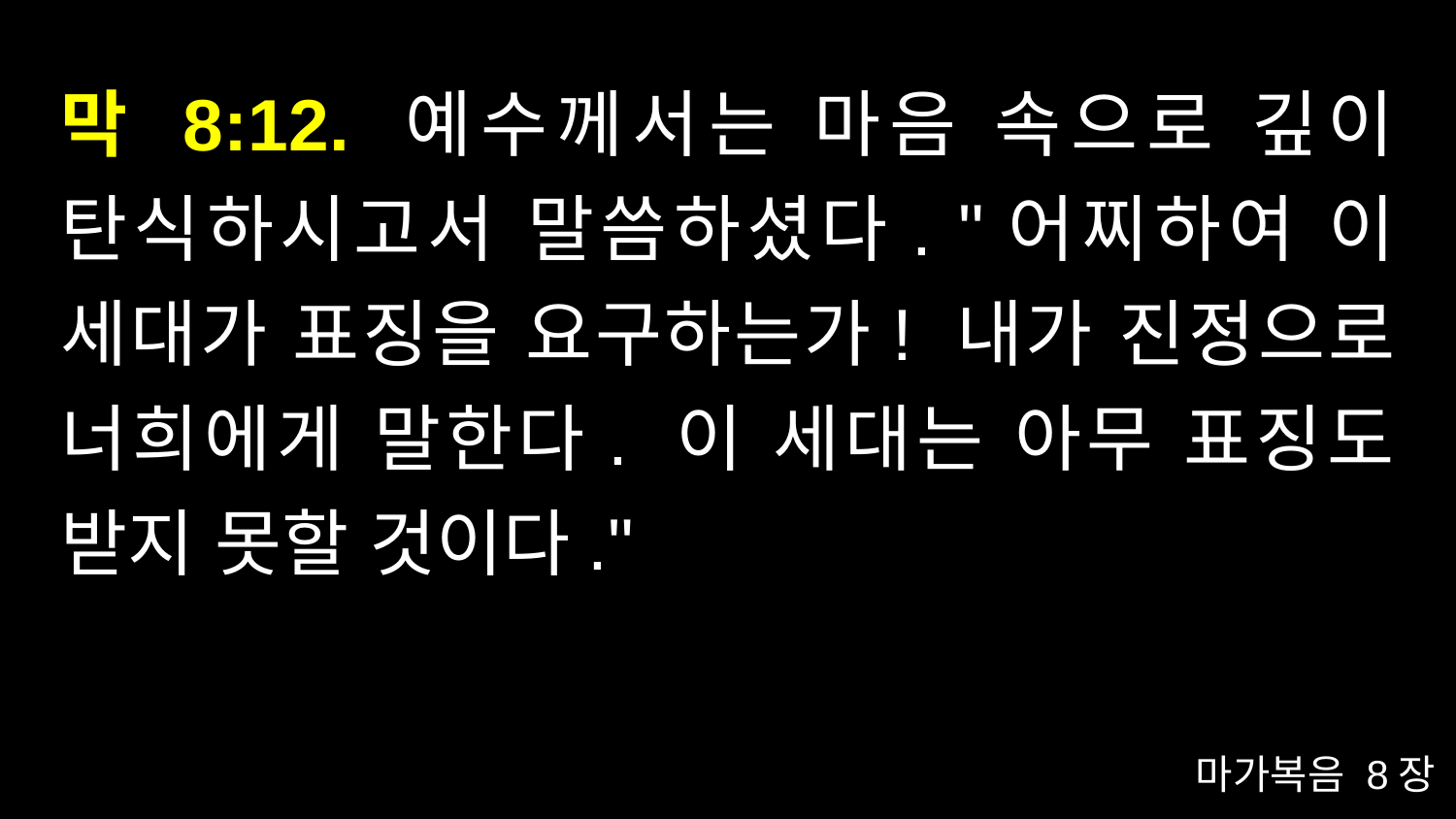

# 막 8:12. 예수께서는 마음 속으로 깊이 탄식하시고서 말씀하셨다. "어찌하여 이 세대가 표징을 요구하는가! 내가 진정으로 너희에게 말한다. 이 세대는 아무 표징도 받지 못할 것이다."
마가복음 8장